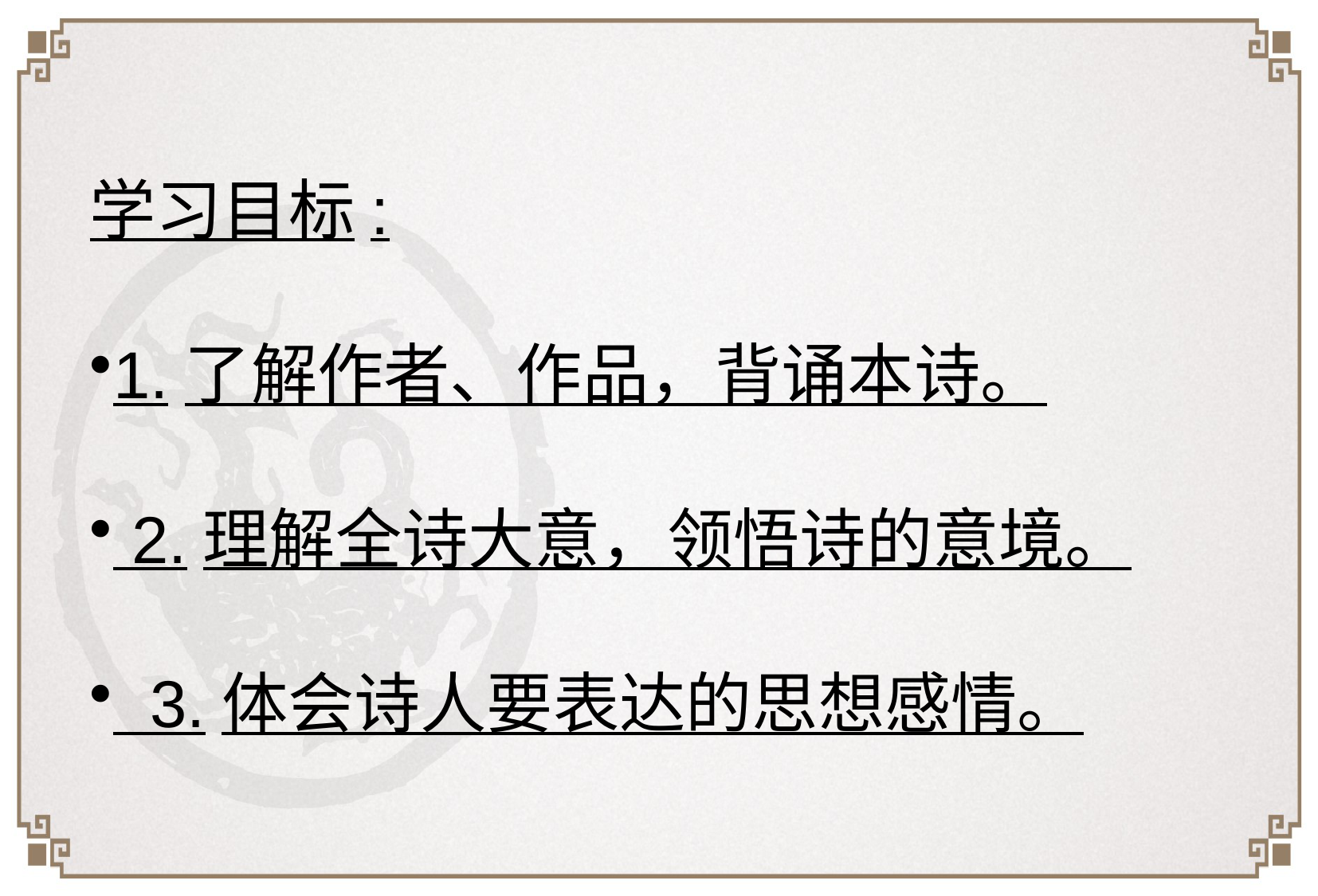

学习目标:
1.了解作者、作品，背诵本诗。
 2.理解全诗大意，领悟诗的意境。
  3.体会诗人要表达的思想感情。